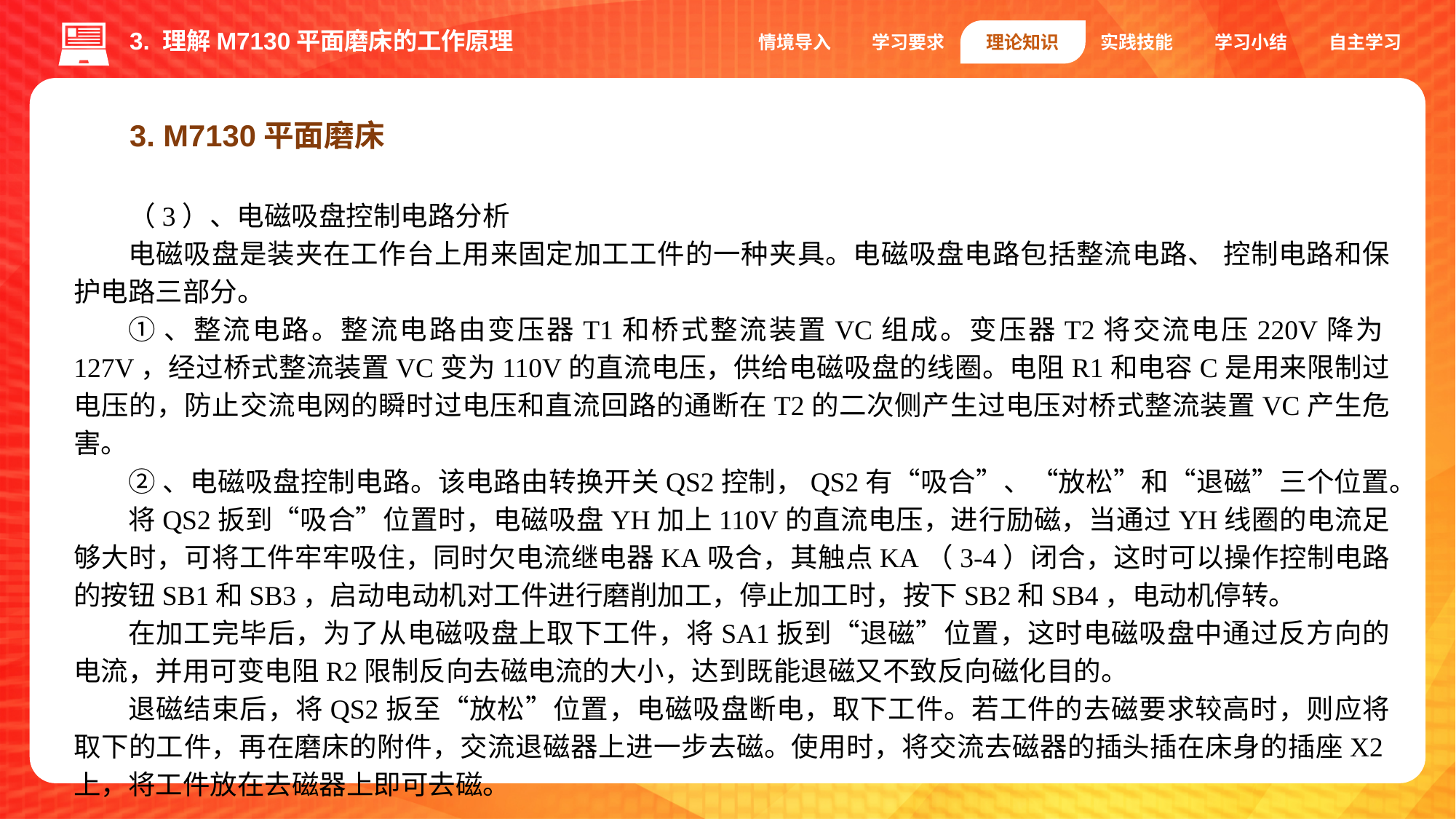

3. 理解M7130平面磨床的工作原理
情境导入
学习要求
理论知识
实践技能
学习小结
自主学习

3. M7130平面磨床
（3）、电磁吸盘控制电路分析
电磁吸盘是装夹在工作台上用来固定加工工件的一种夹具。电磁吸盘电路包括整流电路、 控制电路和保护电路三部分。
①、整流电路。整流电路由变压器T1和桥式整流装置VC组成。变压器T2将交流电压220V降为127V，经过桥式整流装置VC变为110V的直流电压，供给电磁吸盘的线圈。电阻R1和电容C是用来限制过电压的，防止交流电网的瞬时过电压和直流回路的通断在T2的二次侧产生过电压对桥式整流装置VC产生危害。
②、电磁吸盘控制电路。该电路由转换开关QS2控制，QS2有“吸合”、“放松”和“退磁”三个位置。
将QS2扳到“吸合”位置时，电磁吸盘YH加上110V的直流电压，进行励磁，当通过YH线圈的电流足够大时，可将工件牢牢吸住，同时欠电流继电器KA吸合，其触点KA（3-4）闭合，这时可以操作控制电路的按钮SB1和SB3，启动电动机对工件进行磨削加工，停止加工时，按下SB2和SB4，电动机停转。
在加工完毕后，为了从电磁吸盘上取下工件，将SA1扳到“退磁”位置，这时电磁吸盘中通过反方向的电流，并用可变电阻R2限制反向去磁电流的大小，达到既能退磁又不致反向磁化目的。
退磁结束后，将QS2扳至“放松”位置，电磁吸盘断电，取下工件。若工件的去磁要求较高时，则应将取下的工件，再在磨床的附件，交流退磁器上进一步去磁。使用时，将交流去磁器的插头插在床身的插座X2上，将工件放在去磁器上即可去磁。